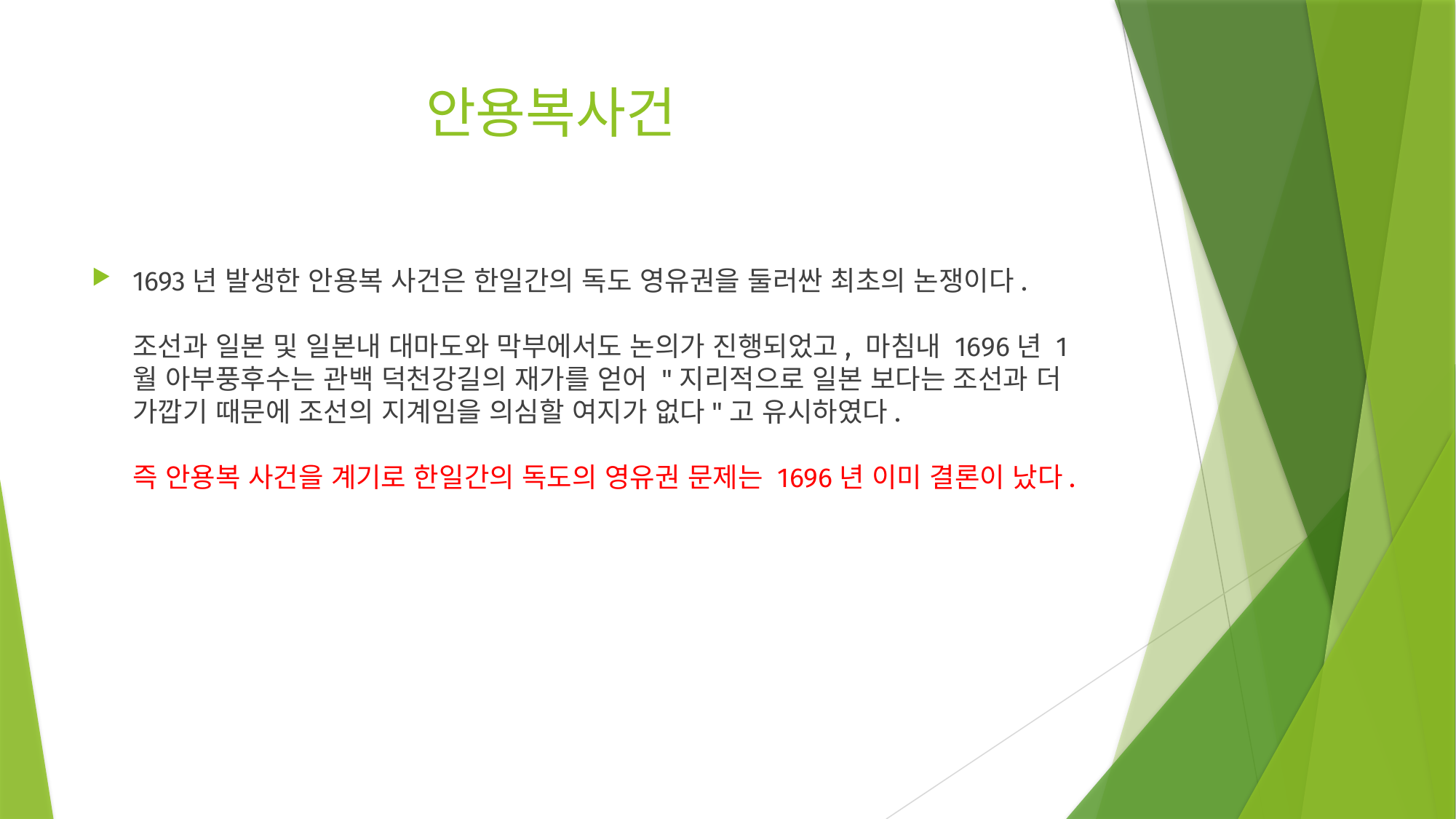

# 안용복사건
1693년 발생한 안용복 사건은 한일간의 독도 영유권을 둘러싼 최초의 논쟁이다.
조선과 일본 및 일본내 대마도와 막부에서도 논의가 진행되었고, 마침내 1696년 1월 아부풍후수는 관백 덕천강길의 재가를 얻어 "지리적으로 일본 보다는 조선과 더 가깝기 때문에 조선의 지계임을 의심할 여지가 없다"고 유시하였다.
즉 안용복 사건을 계기로 한일간의 독도의 영유권 문제는 1696년 이미 결론이 났다.